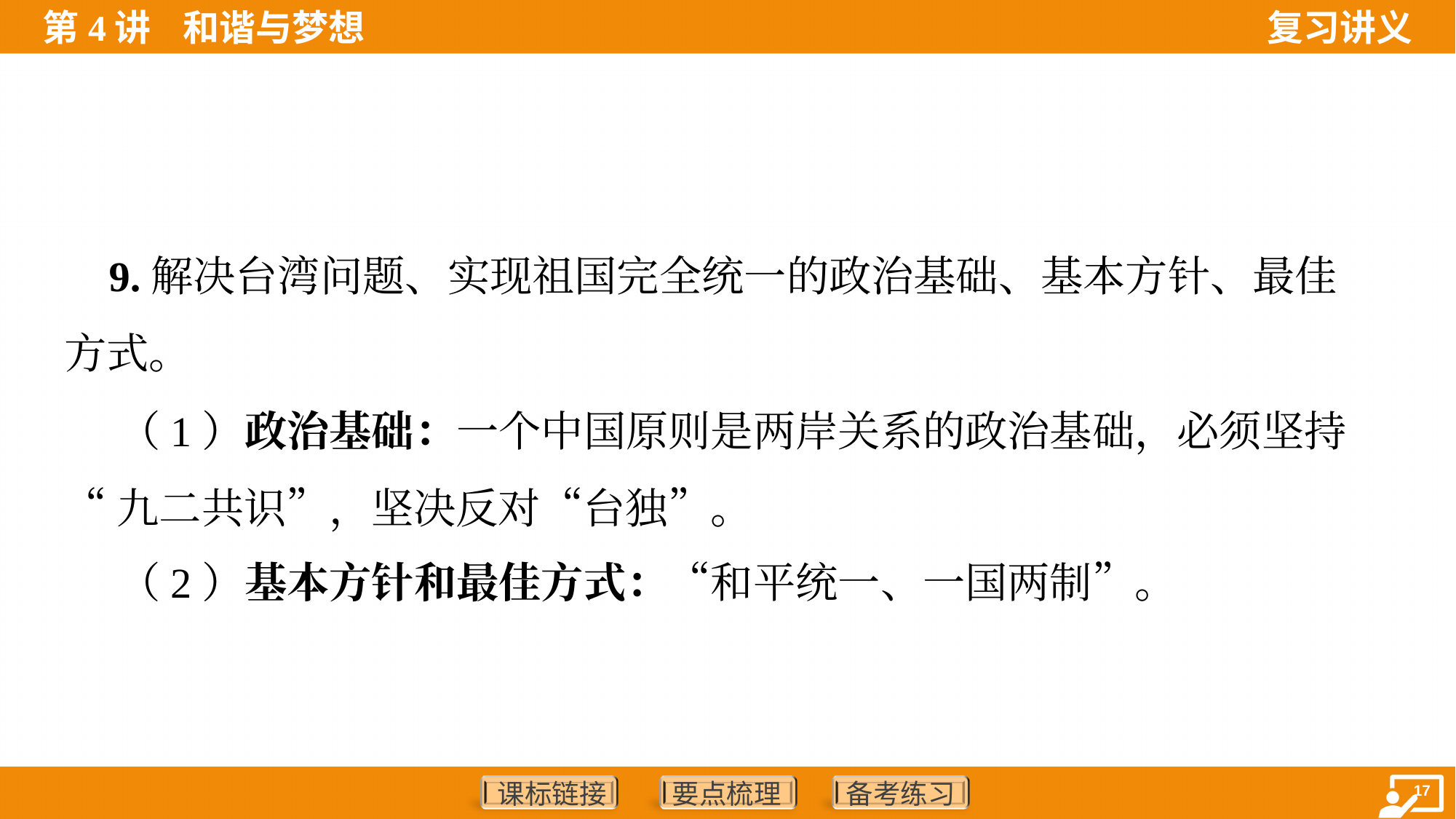

9.解决台湾问题、实现祖国完全统一的政治基础、基本方针、最佳
方式。
    （1）政治基础：一个中国原则是两岸关系的政治基础，必须坚持
“九二共识”，坚决反对“台独”。
    （2）基本方针和最佳方式：“和平统一、一国两制”。